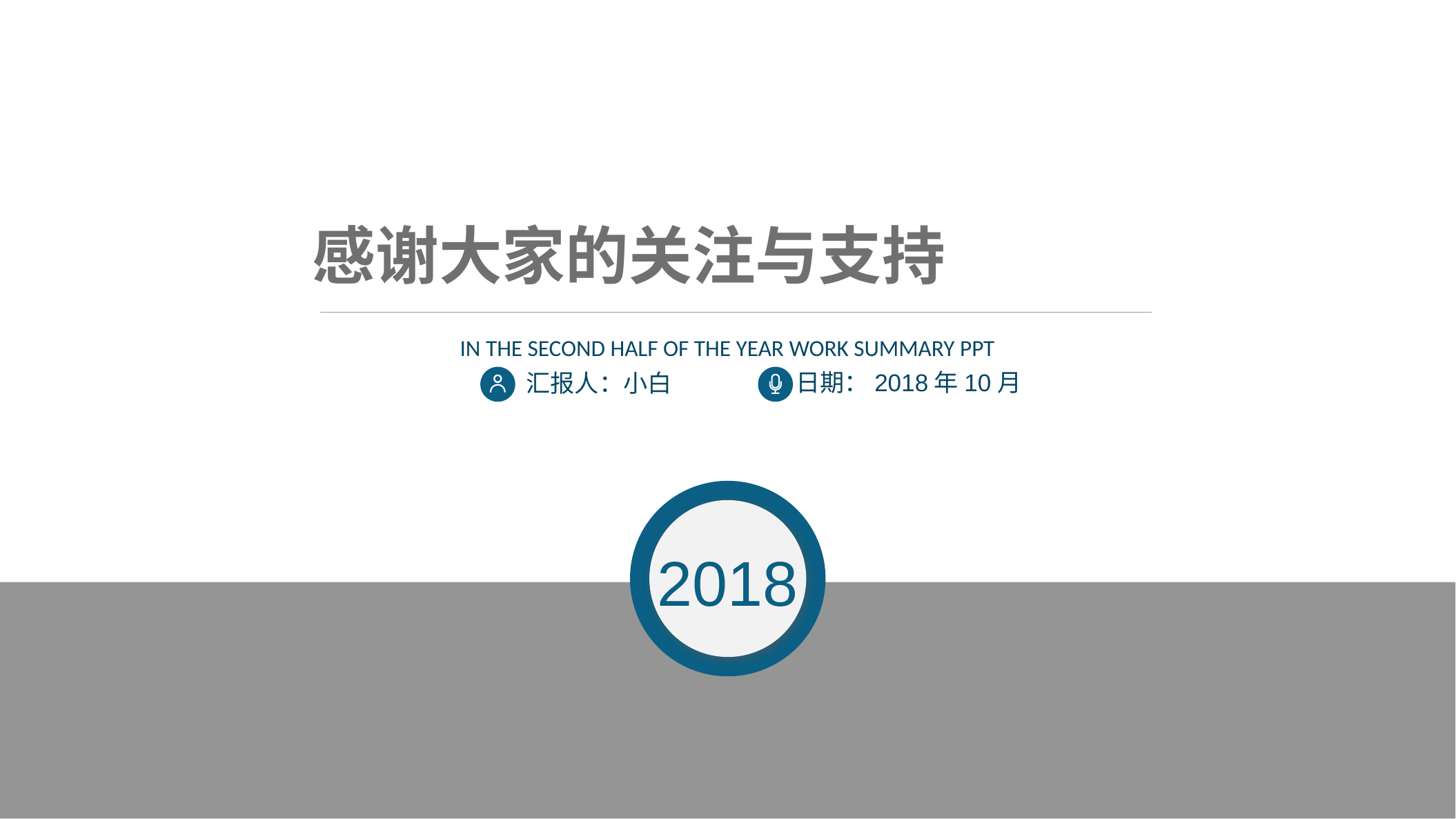

感谢大家的关注与支持
In the second half of the year work summary PPT
日期：2018年10月
汇报人：小白

2018